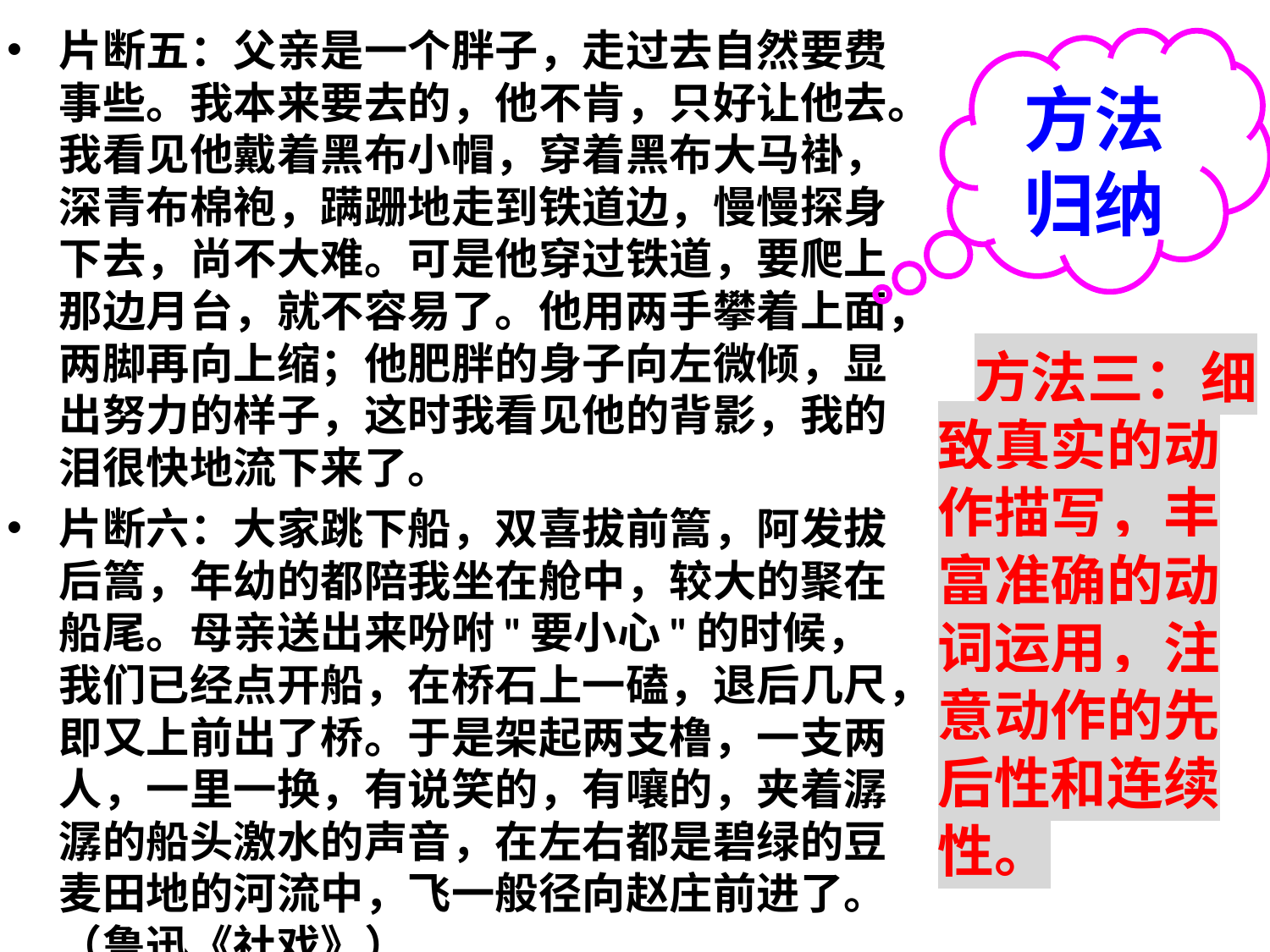

片断五：父亲是一个胖子，走过去自然要费事些。我本来要去的，他不肯，只好让他去。我看见他戴着黑布小帽，穿着黑布大马褂，深青布棉袍，蹒跚地走到铁道边，慢慢探身下去，尚不大难。可是他穿过铁道，要爬上那边月台，就不容易了。他用两手攀着上面，两脚再向上缩；他肥胖的身子向左微倾，显出努力的样子，这时我看见他的背影，我的泪很快地流下来了。
片断六：大家跳下船，双喜拔前篙，阿发拔后篙，年幼的都陪我坐在舱中，较大的聚在船尾。母亲送出来吩咐"要小心"的时候，我们已经点开船，在桥石上一磕，退后几尺，即又上前出了桥。于是架起两支橹，一支两人，一里一换，有说笑的，有嚷的，夹着潺潺的船头激水的声音，在左右都是碧绿的豆麦田地的河流中，飞一般径向赵庄前进了。（鲁迅《社戏》）
方法归纳
方法三：细致真实的动作描写，丰富准确的动词运用，注意动作的先后性和连续性。